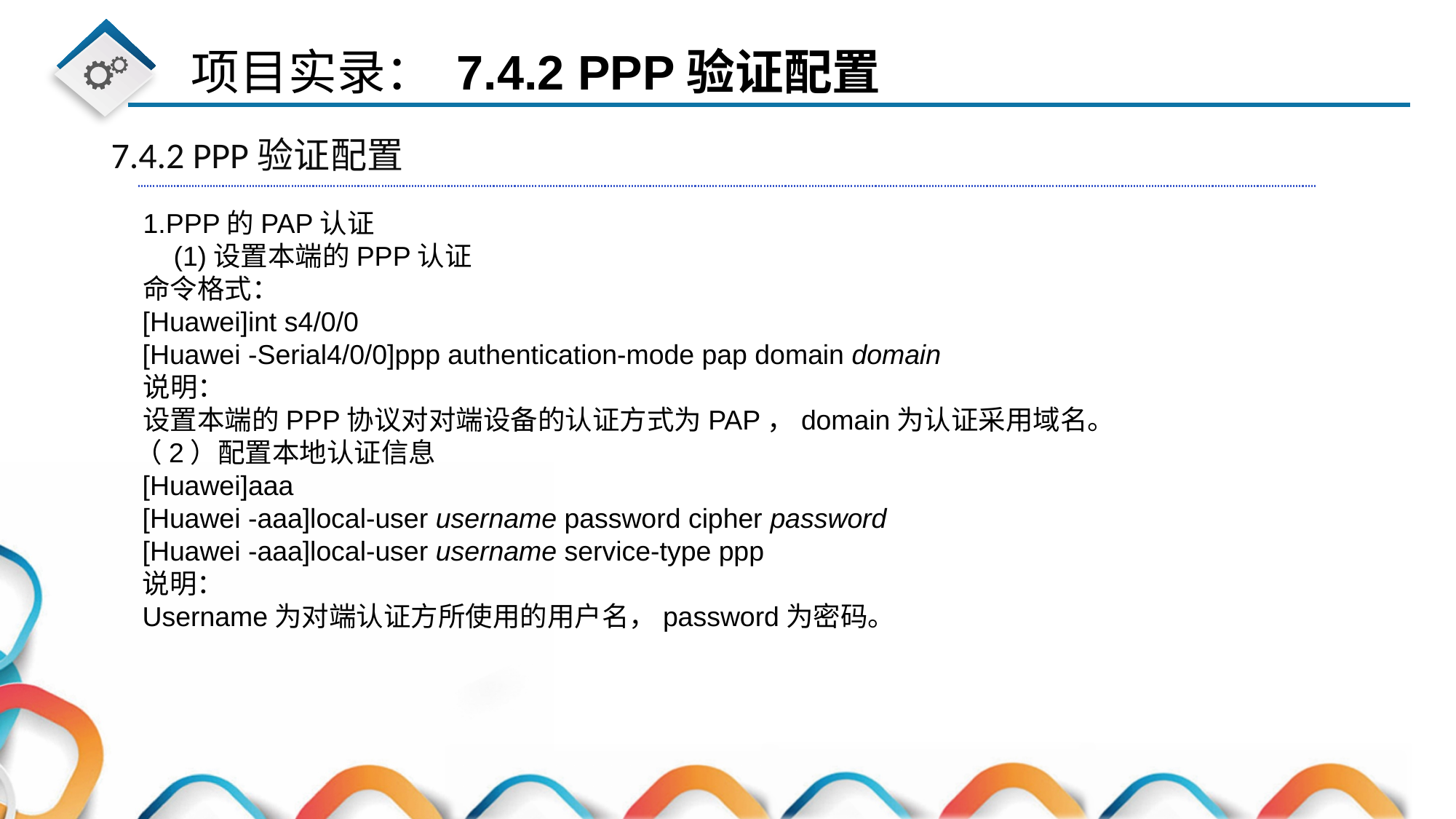

7.4.2 PPP验证配置

1.ppp的PAP认证
    (1)设置本端的PPP认证
命令格式：
[Huawei]int s4/0/0
[Huawei -Serial4/0/0]ppp authentication-mode pap domain domain
说明：
设置本端的PPP协议对对端设备的认证方式为PAP，domain为认证采用域名。
（2）配置本地认证信息
[Huawei]aaa
[Huawei -aaa]local-user username password cipher password
[Huawei -aaa]local-user username service-type ppp
说明：
Username为对端认证方所使用的用户名，password为密码。